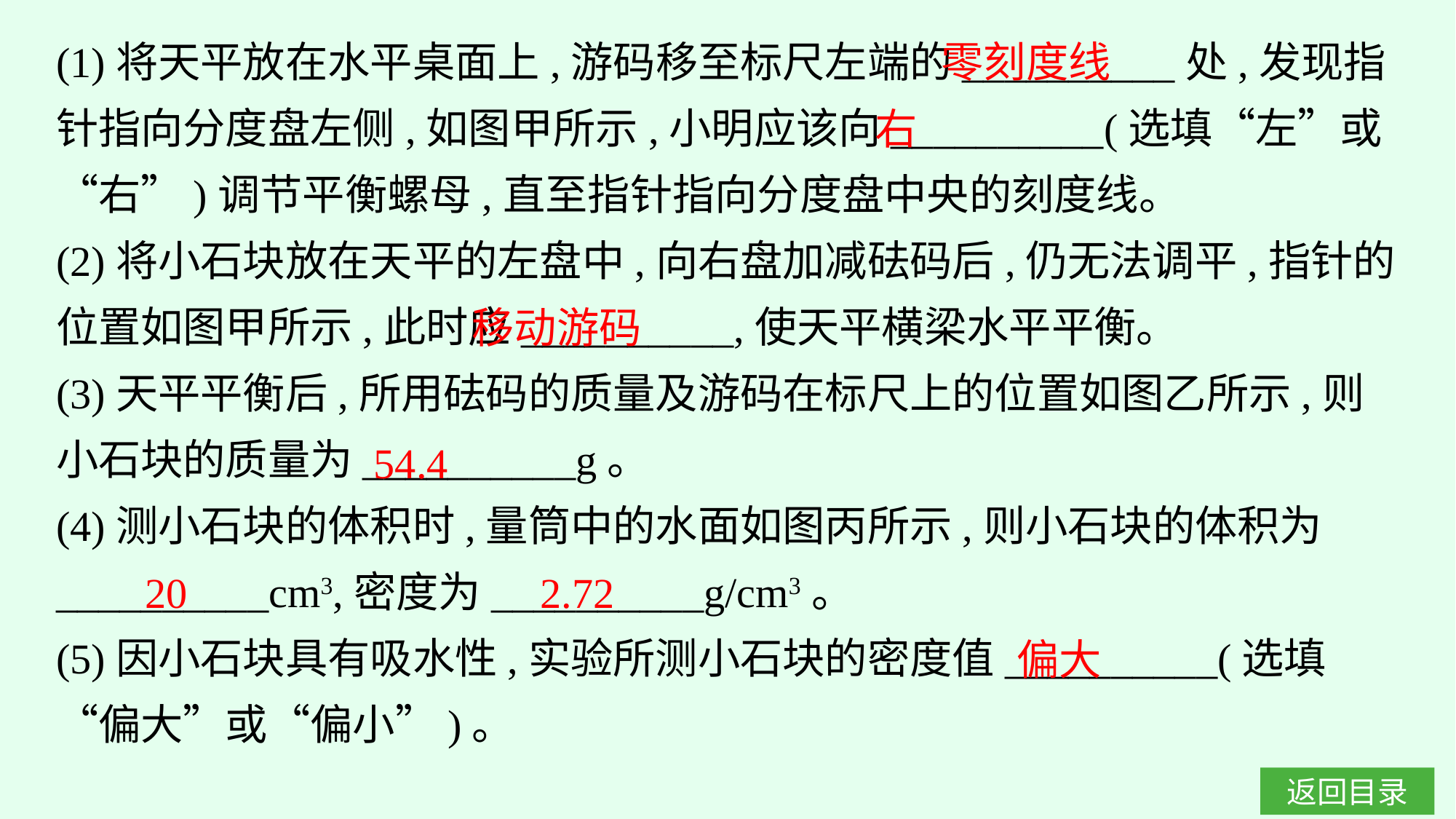

(1)将天平放在水平桌面上,游码移至标尺左端的__________处,发现指针指向分度盘左侧,如图甲所示,小明应该向__________(选填“左”或“右”)调节平衡螺母,直至指针指向分度盘中央的刻度线。
(2)将小石块放在天平的左盘中,向右盘加减砝码后,仍无法调平,指针的位置如图甲所示,此时应__________,使天平横梁水平平衡。
(3)天平平衡后,所用砝码的质量及游码在标尺上的位置如图乙所示,则小石块的质量为__________g。
(4)测小石块的体积时,量筒中的水面如图丙所示,则小石块的体积为__________cm3,密度为__________g/cm3。
(5)因小石块具有吸水性,实验所测小石块的密度值__________(选填“偏大”或“偏小”)。
零刻度线
右
移动游码
54.4
20
2.72
偏大